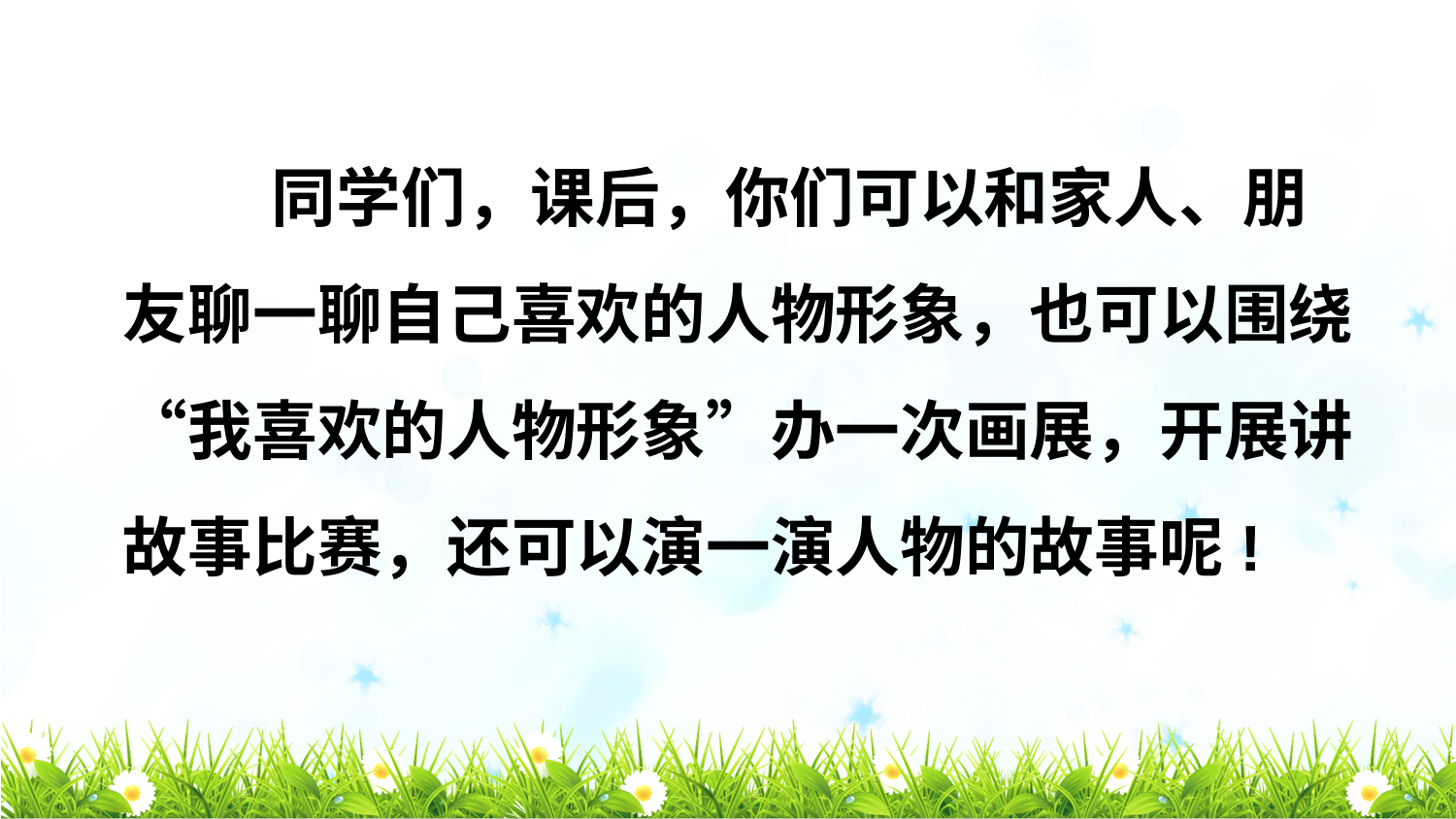

同学们，课后，你们可以和家人、朋友聊一聊自己喜欢的人物形象，也可以围绕“我喜欢的人物形象”办一次画展，开展讲故事比赛，还可以演一演人物的故事呢!